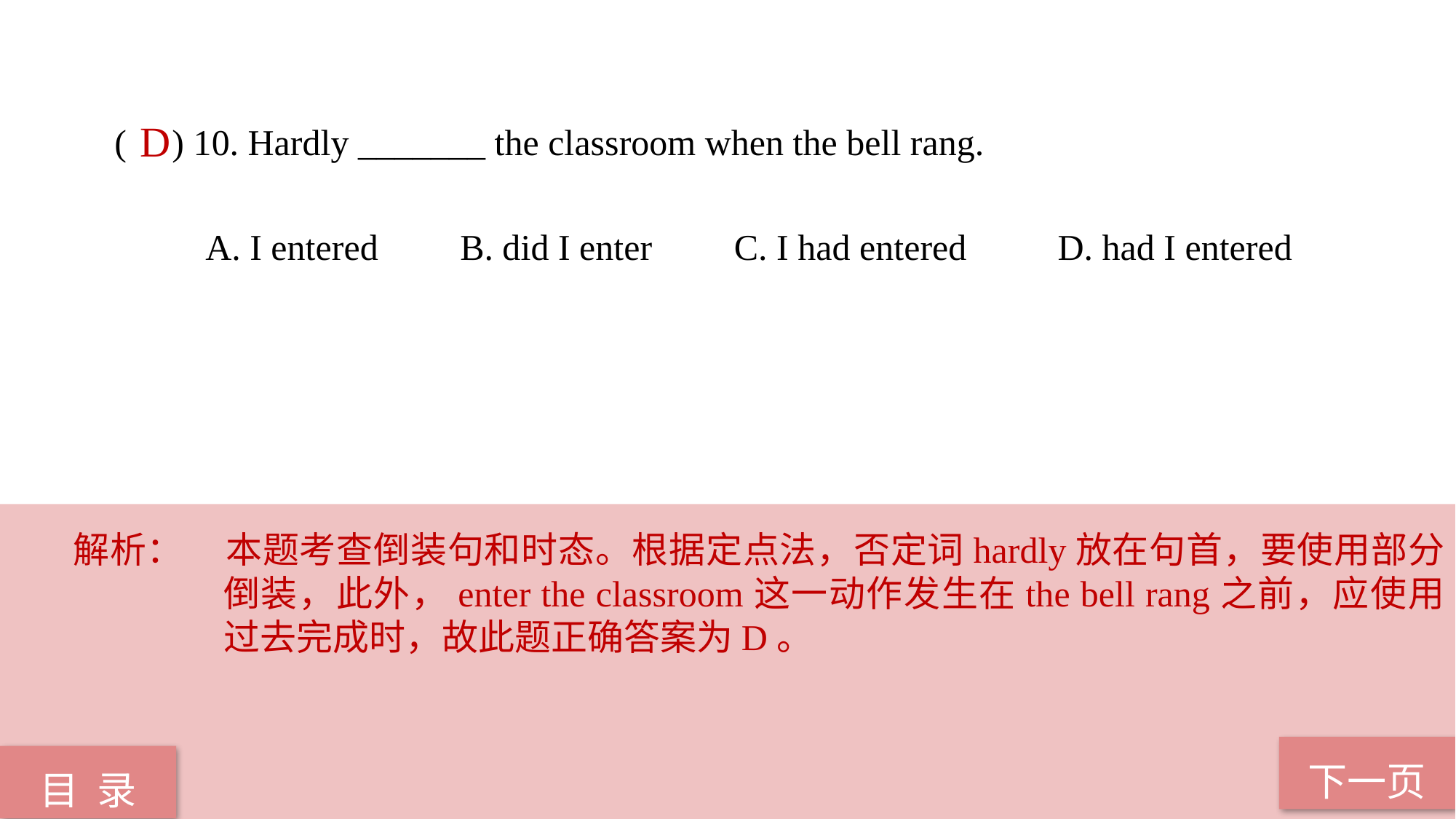

(     ) 10. Hardly _______ the classroom when the bell rang.

          A. I entered         B. did I enter         C. I had entered          D. had I entered
D
解析：	本题考查倒装句和时态。根据定点法，否定词hardly放在句首，要使用部分倒装，此外，enter the classroom这一动作发生在the bell rang之前，应使用过去完成时，故此题正确答案为D。
下一页